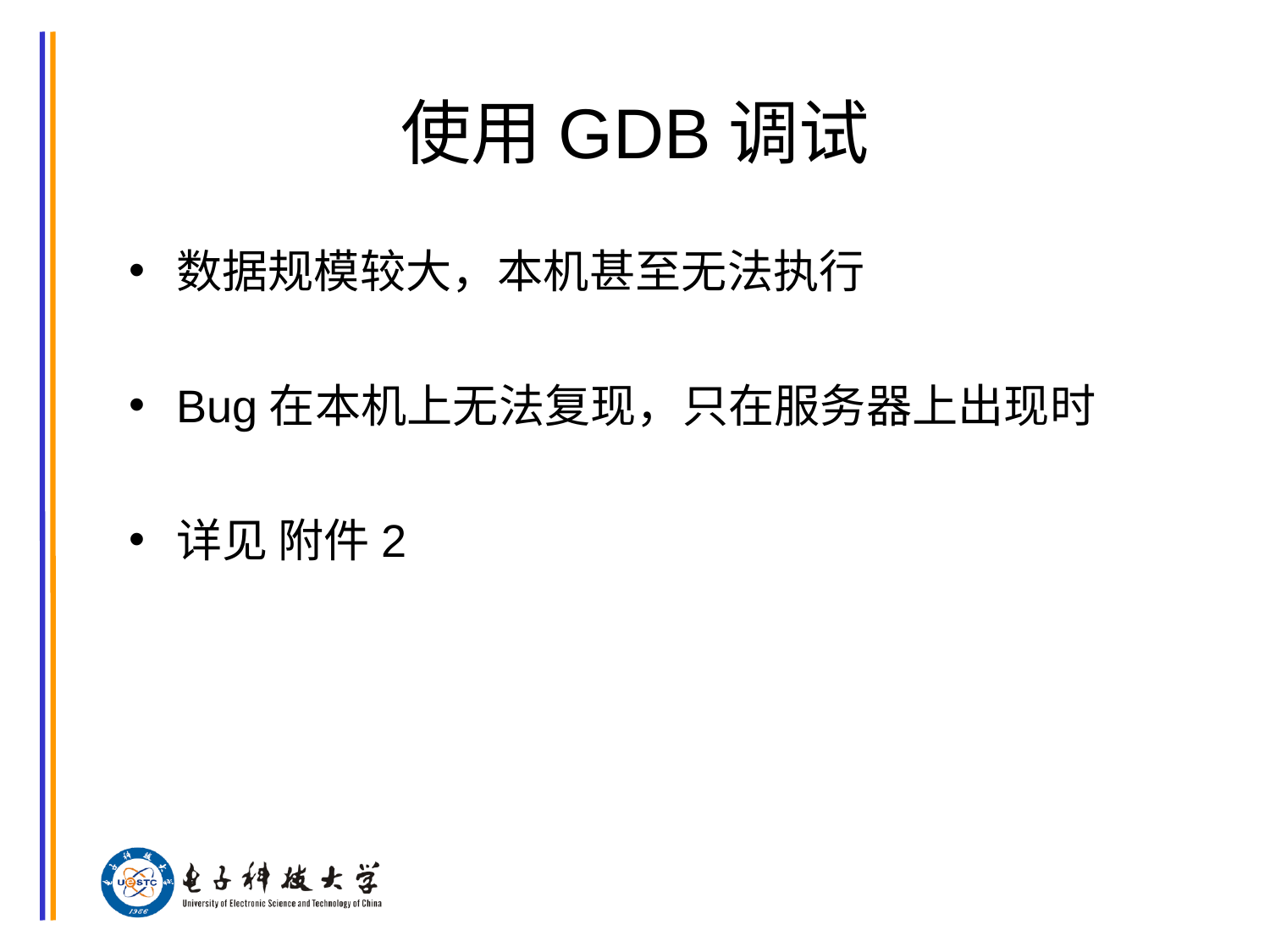

# 使用GDB调试
数据规模较大，本机甚至无法执行

Bug在本机上无法复现，只在服务器上出现时

详见 附件2

芯片